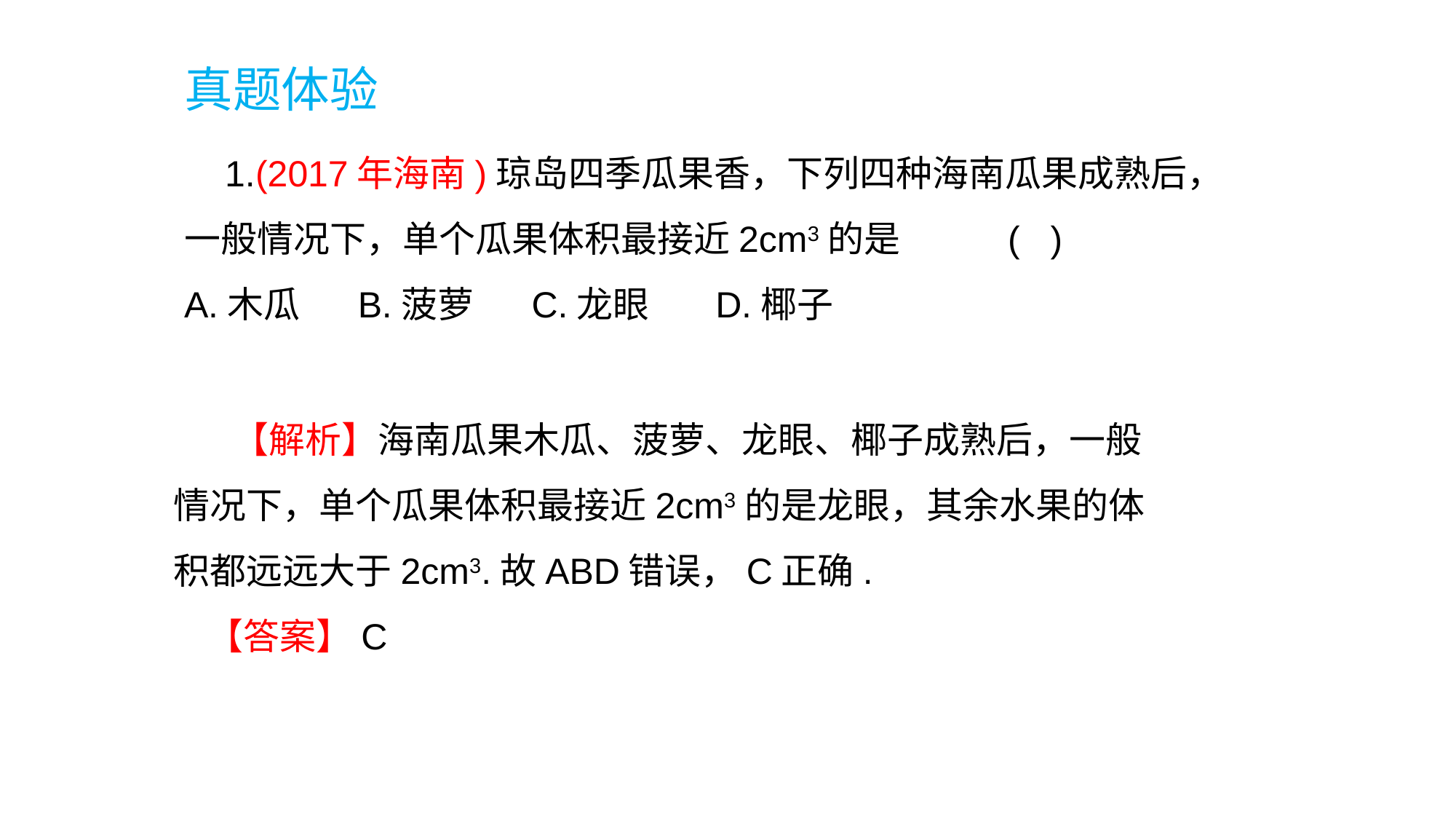

真题体验
    1.(2017年海南)琼岛四季瓜果香，下列四种海南瓜果成熟后，一般情况下，单个瓜果体积最接近2cm3的是            (   )
A.木瓜      B.菠萝      C.龙眼       D.椰子

                【解析】海南瓜果木瓜、菠萝、龙眼、椰子成熟后，一般情况下，单个瓜果体积最接近2cm3的是龙眼，其余水果的体积都远远大于2cm3.故ABD错误，C正确.
   【答案】C